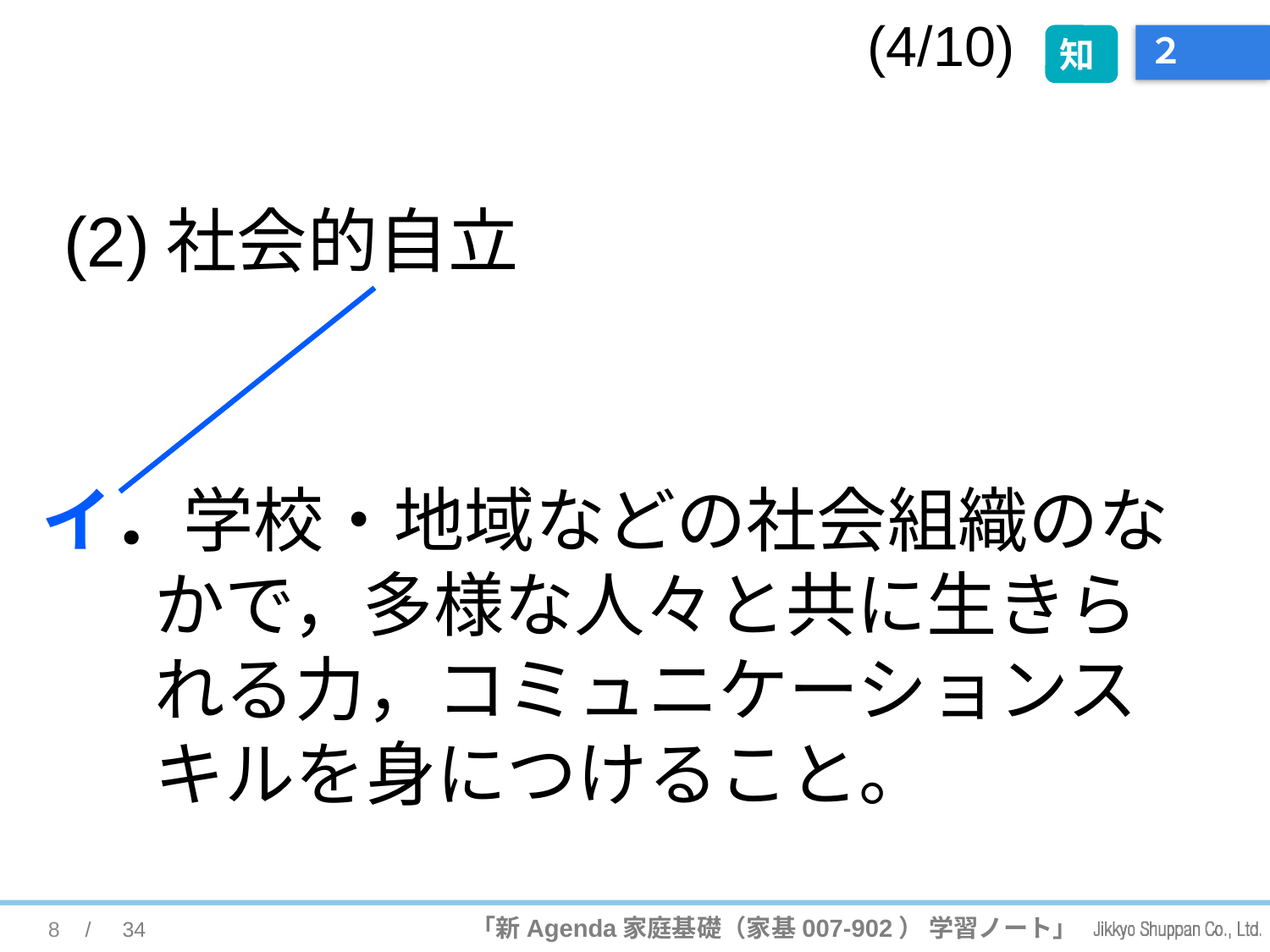

(4/10)
知
# ２
(2)社会的自立
イ．学校・地域などの社会組織のなかで，多様な人々と共に生きられる力，コミュニケーションスキルを身につけること。
8